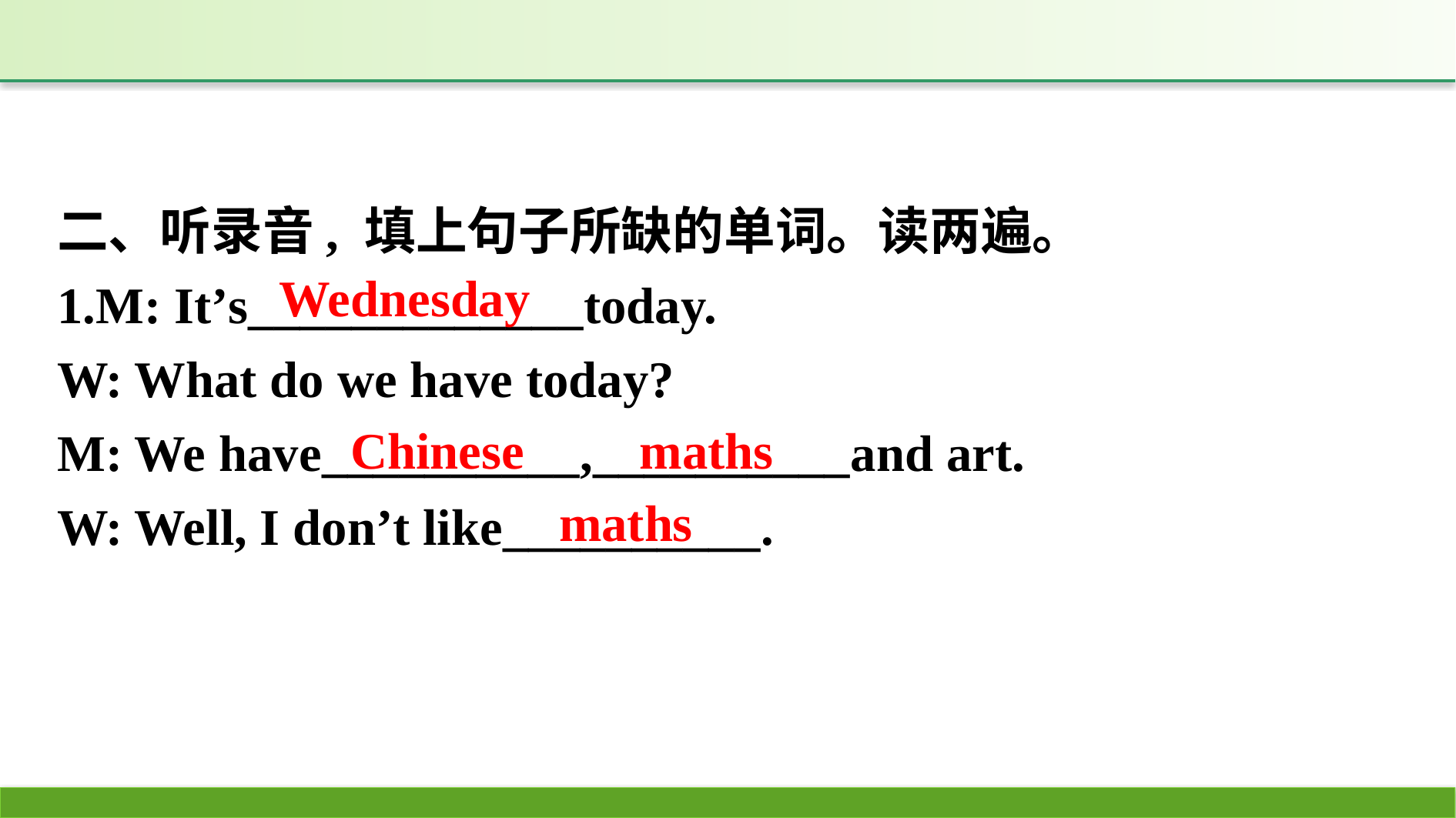

二、听录音, 填上句子所缺的单词。读两遍。
1.M: It’s_____________today.
W: What do we have today?
M: We have__________,__________and art.
W: Well, I don’t like__________.
Wednesday
Chinese
maths
maths